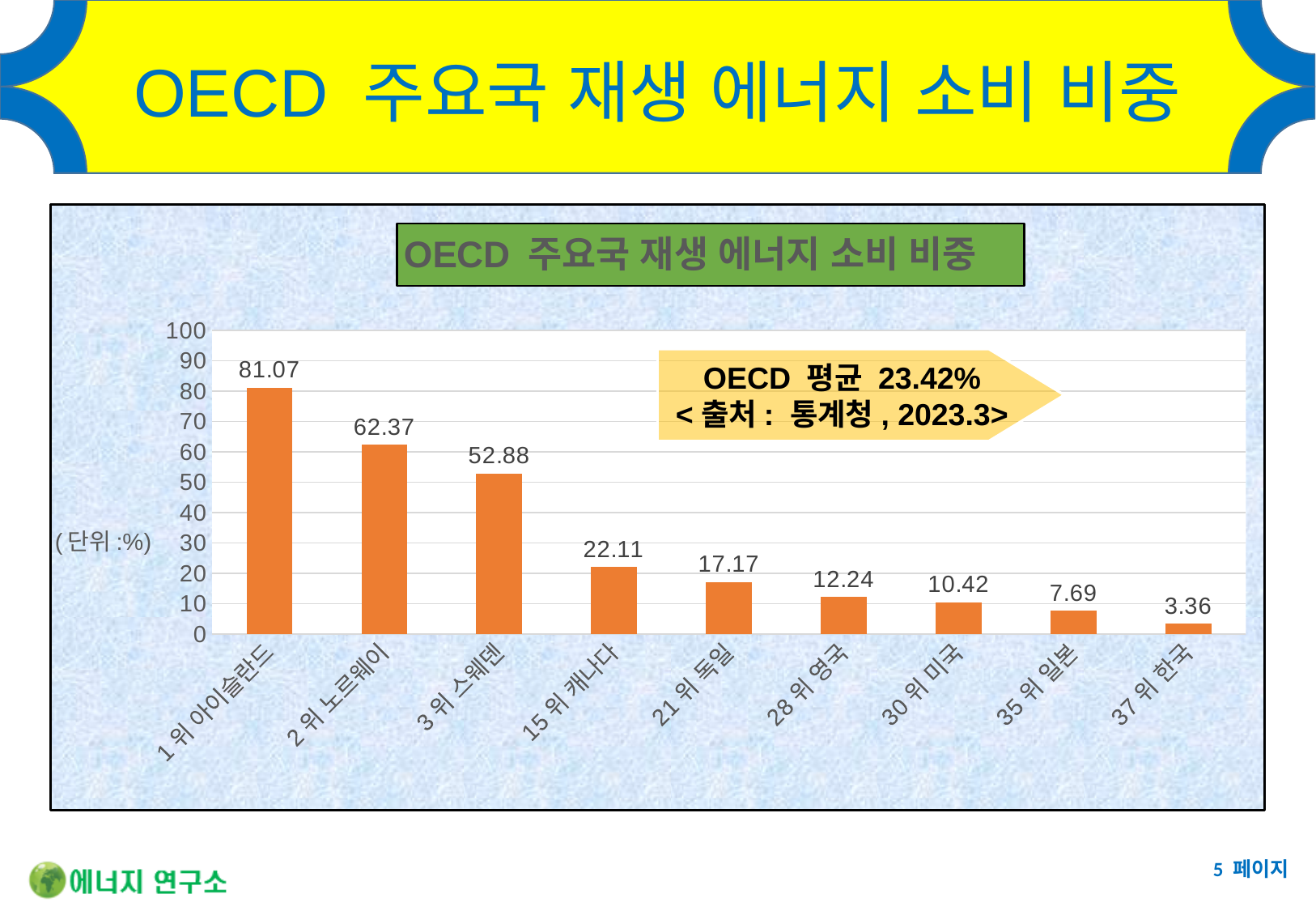

# OECD 주요국 재생 에너지 소비 비중

### Chart: OECD 주요국 재생 에너지 소비 비중

| Category | 비중 |
|---|---|
| 1위 아이슬란드 | 81.07 |
| 2위 노르웨이 | 62.37 |
| 3위 스웨덴 | 52.88 |
| 15위 캐나다 | 22.11 |
| 21위 독일 | 17.17 |
| 28위 영국 | 12.24 |
| 30위 미국 | 10.42 |
| 35위 일본 | 7.69 |
| 37위 한국 | 3.36 |
OECD 평균 23.42%
<출처: 통계청, 2023.3>
5 페이지